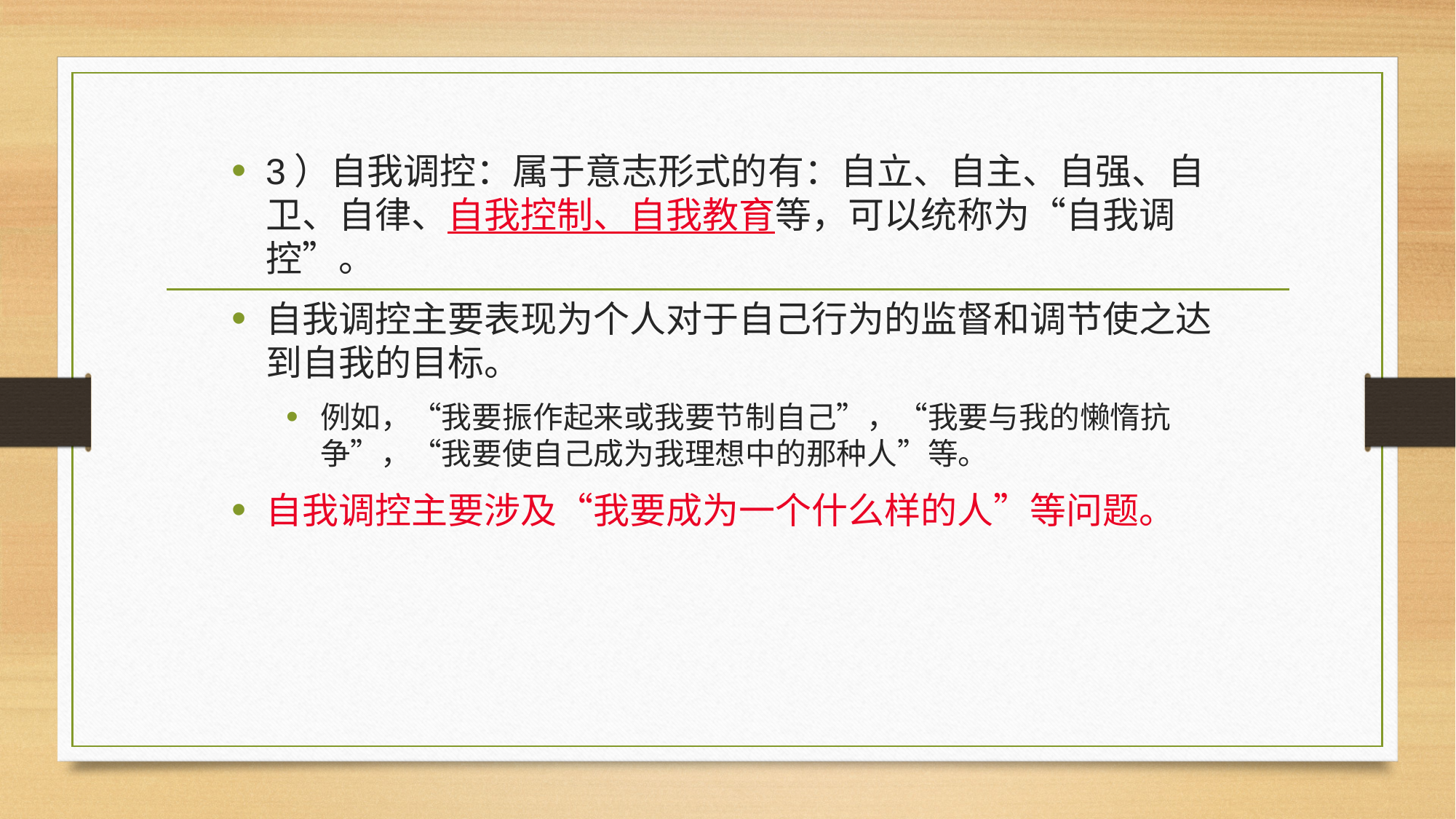

3）自我调控：属于意志形式的有：自立、自主、自强、自卫、自律、自我控制、自我教育等，可以统称为“自我调控”。
自我调控主要表现为个人对于自己行为的监督和调节使之达到自我的目标。
例如，“我要振作起来或我要节制自己”，“我要与我的懒惰抗争”，“我要使自己成为我理想中的那种人”等。
自我调控主要涉及“我要成为一个什么样的人”等问题。